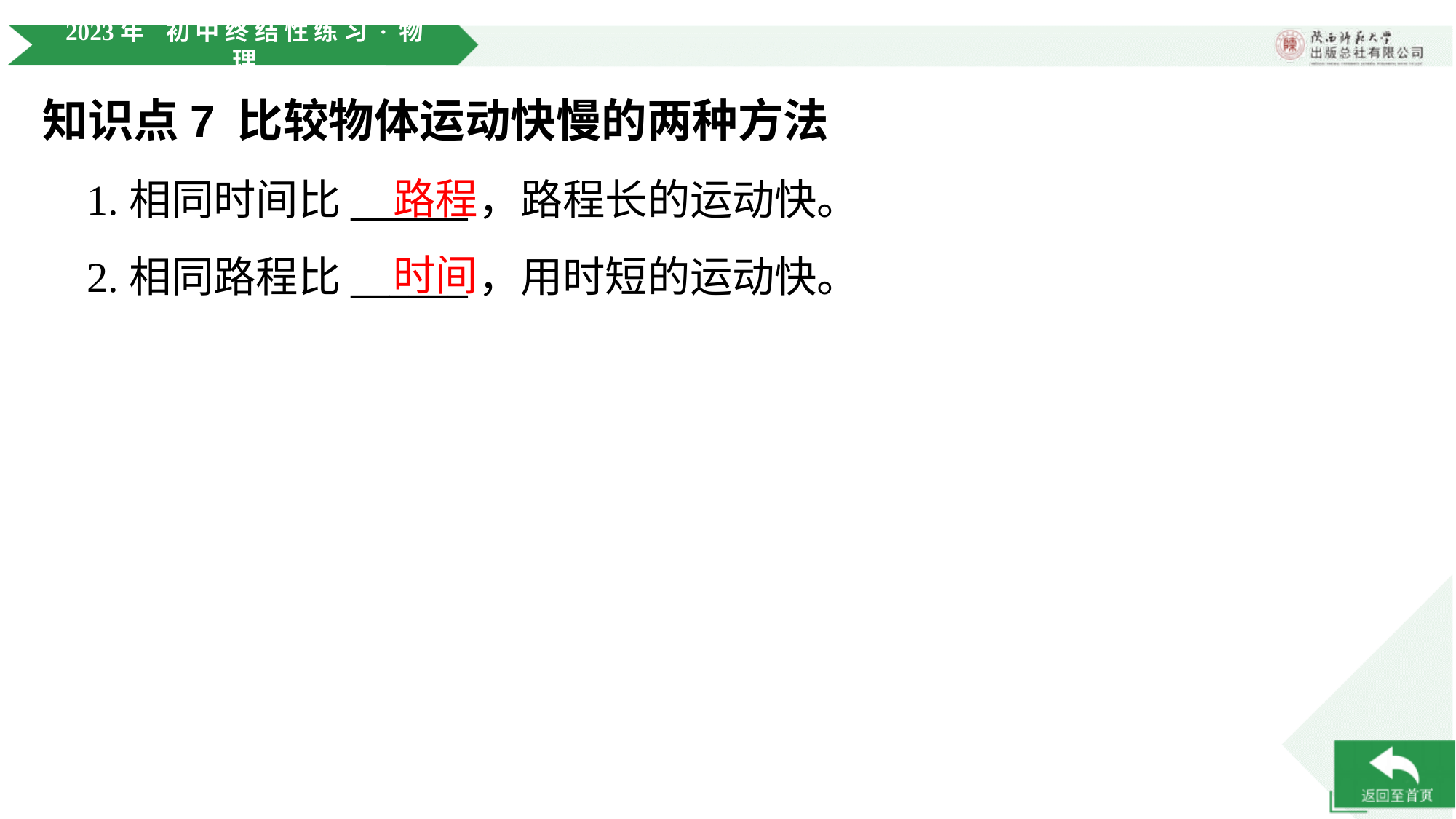

知识点7 比较物体运动快慢的两种方法
路程
    1.相同时间比______，路程长的运动快。
时间
    2.相同路程比______，用时短的运动快。